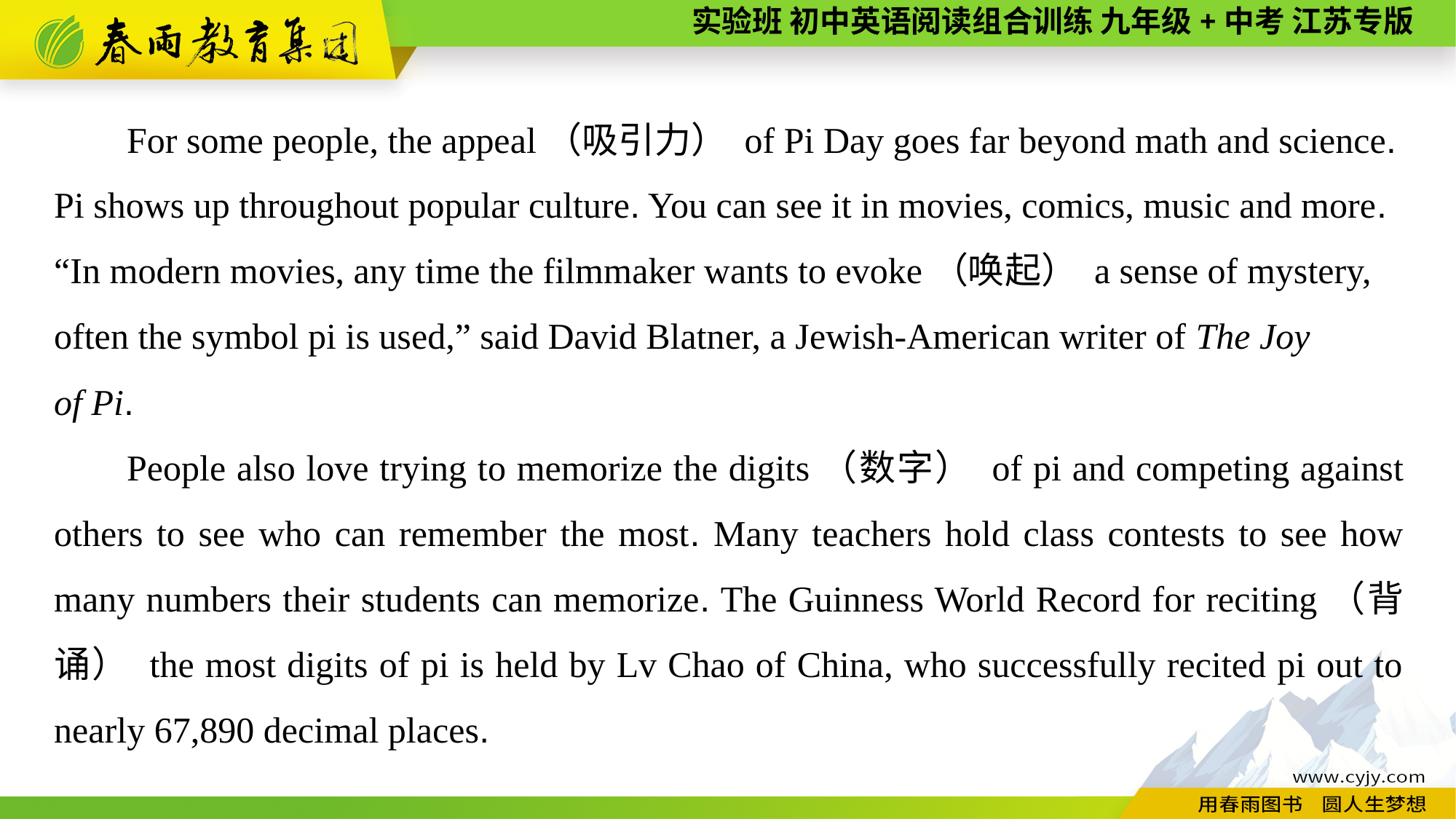

For some people, the appeal（吸引力） of Pi Day goes far beyond math and science. Pi shows up throughout popular culture. You can see it in movies, comics, music and more. “In modern movies, any time the filmmaker wants to evoke（唤起） a sense of mystery, often the symbol pi is used,” said David Blatner, a Jewish-American writer of The Joy
of Pi.
People also love trying to memorize the digits（数字） of pi and competing against others to see who can remember the most. Many teachers hold class contests to see how many numbers their students can memorize. The Guinness World Record for reciting（背诵） the most digits of pi is held by Lv Chao of China, who successfully recited pi out to nearly 67,890 decimal places.